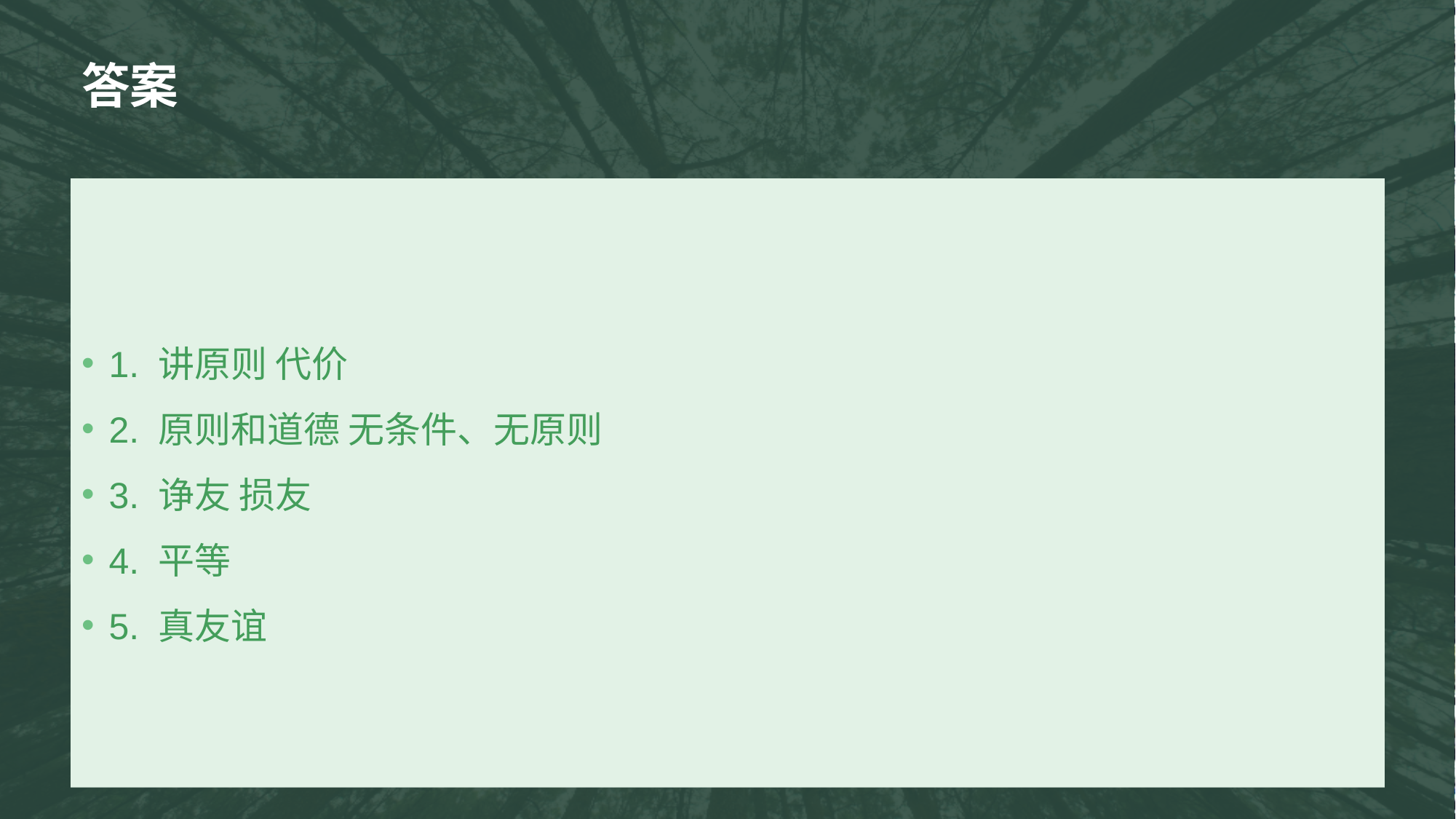

# 答案
1. 讲原则 代价
2. 原则和道德 无条件、无原则
3. 诤友 损友
4. 平等
5. 真友谊